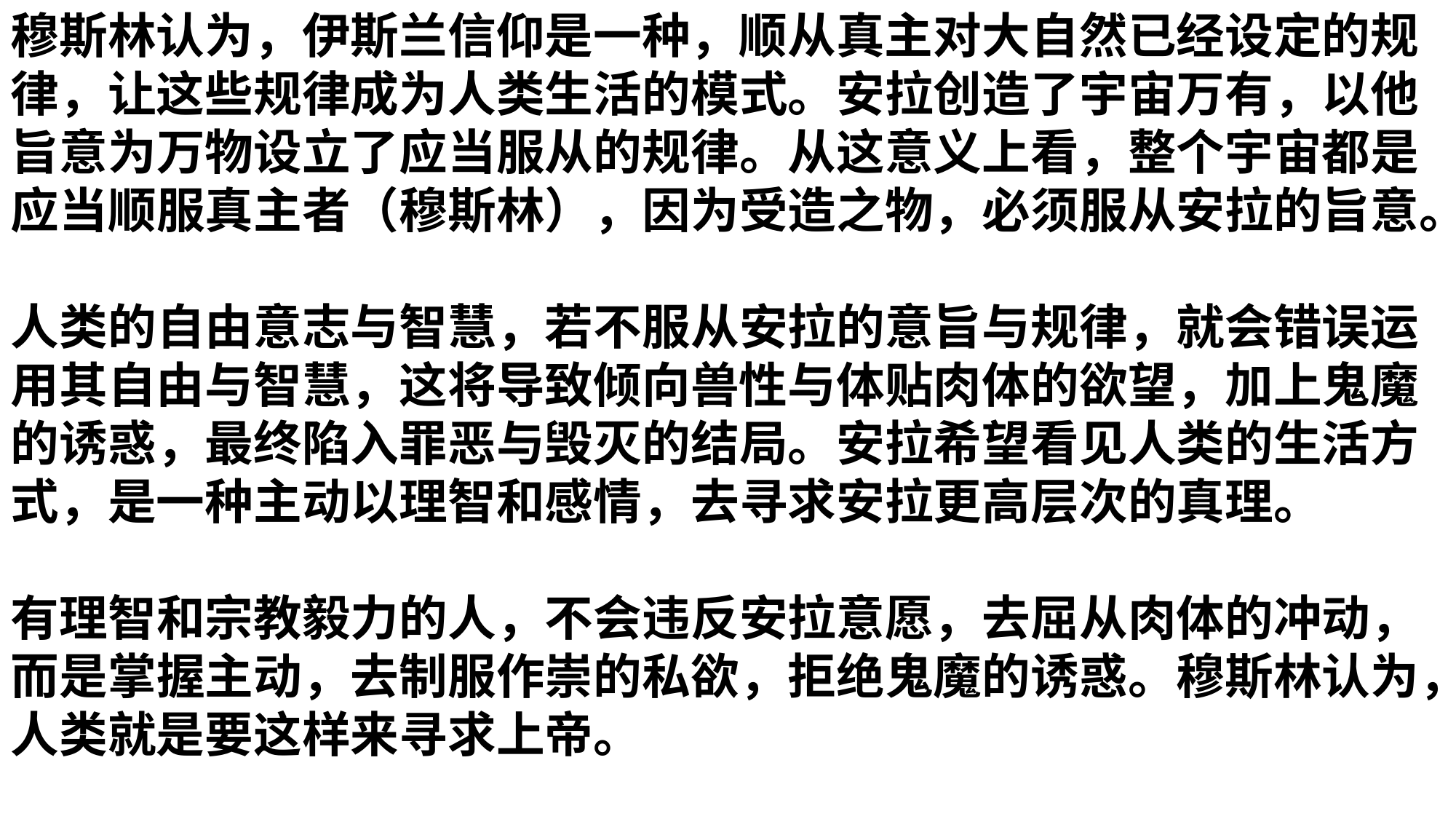

穆斯林认为，伊斯兰信仰是一种，顺从真主对大自然已经设定的规律，让这些规律成为人类生活的模式。安拉创造了宇宙万有，以他旨意为万物设立了应当服从的规律。从这意义上看，整个宇宙都是应当顺服真主者（穆斯林），因为受造之物，必须服从安拉的旨意。

人类的自由意志与智慧，若不服从安拉的意旨与规律，就会错误运用其自由与智慧，这将导致倾向兽性与体贴肉体的欲望，加上鬼魔的诱惑，最终陷入罪恶与毁灭的结局。安拉希望看见人类的生活方式，是一种主动以理智和感情，去寻求安拉更高层次的真理。

有理智和宗教毅力的人，不会违反安拉意愿，去屈从肉体的冲动，而是掌握主动，去制服作崇的私欲，拒绝鬼魔的诱惑。穆斯林认为，人类就是要这样来寻求上帝。